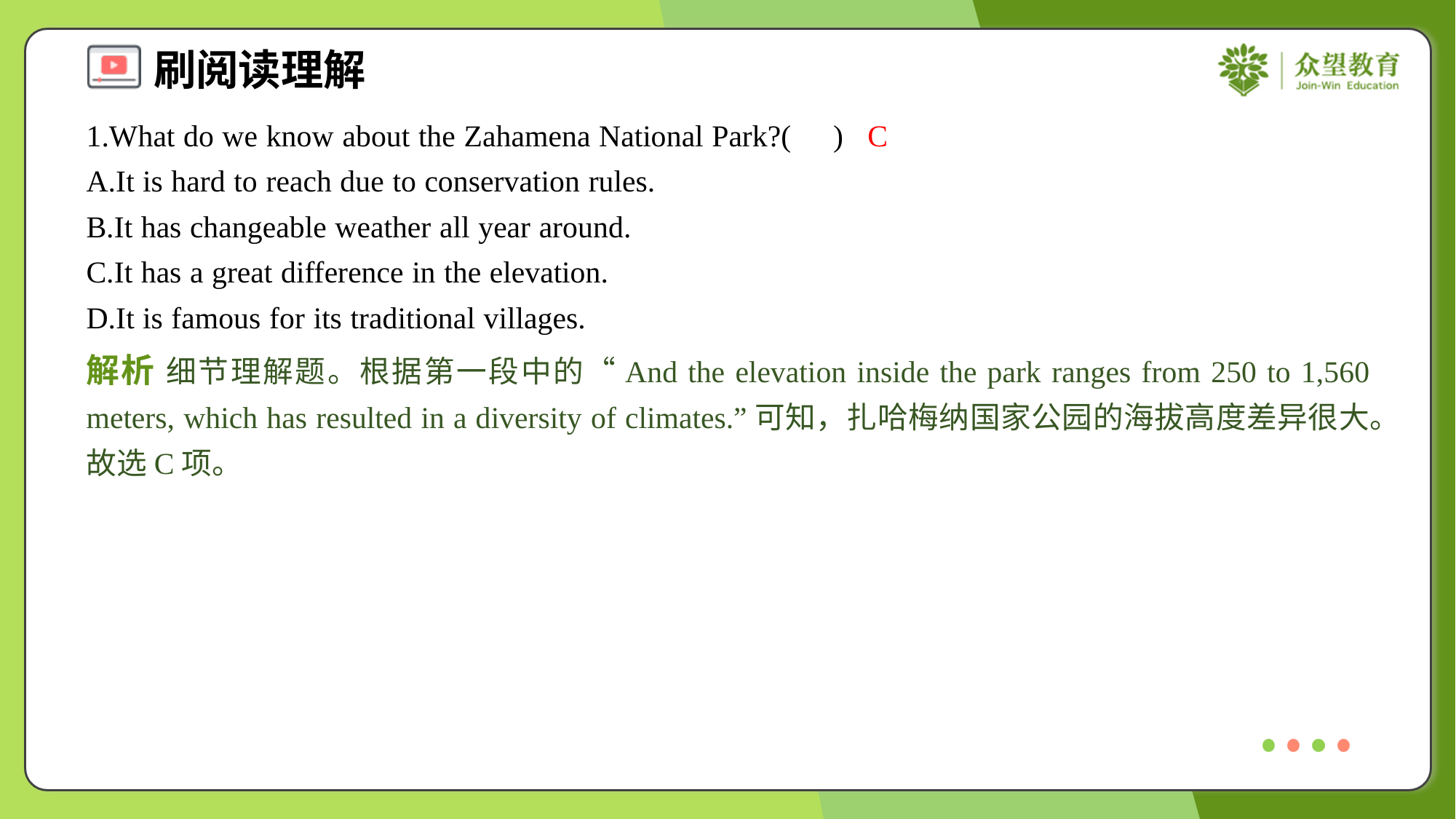

1.What do we know about the Zahamena National Park?(     )
C
A.It is hard to reach due to conservation rules.
B.It has changeable weather all year around.
C.It has a great difference in the elevation.
D.It is famous for its traditional villages.
解析 细节理解题。根据第一段中的“And the elevation inside the park ranges from 250 to 1,560 meters, which has resulted in a diversity of climates.”可知，扎哈梅纳国家公园的海拔高度差异很大。故选C项。